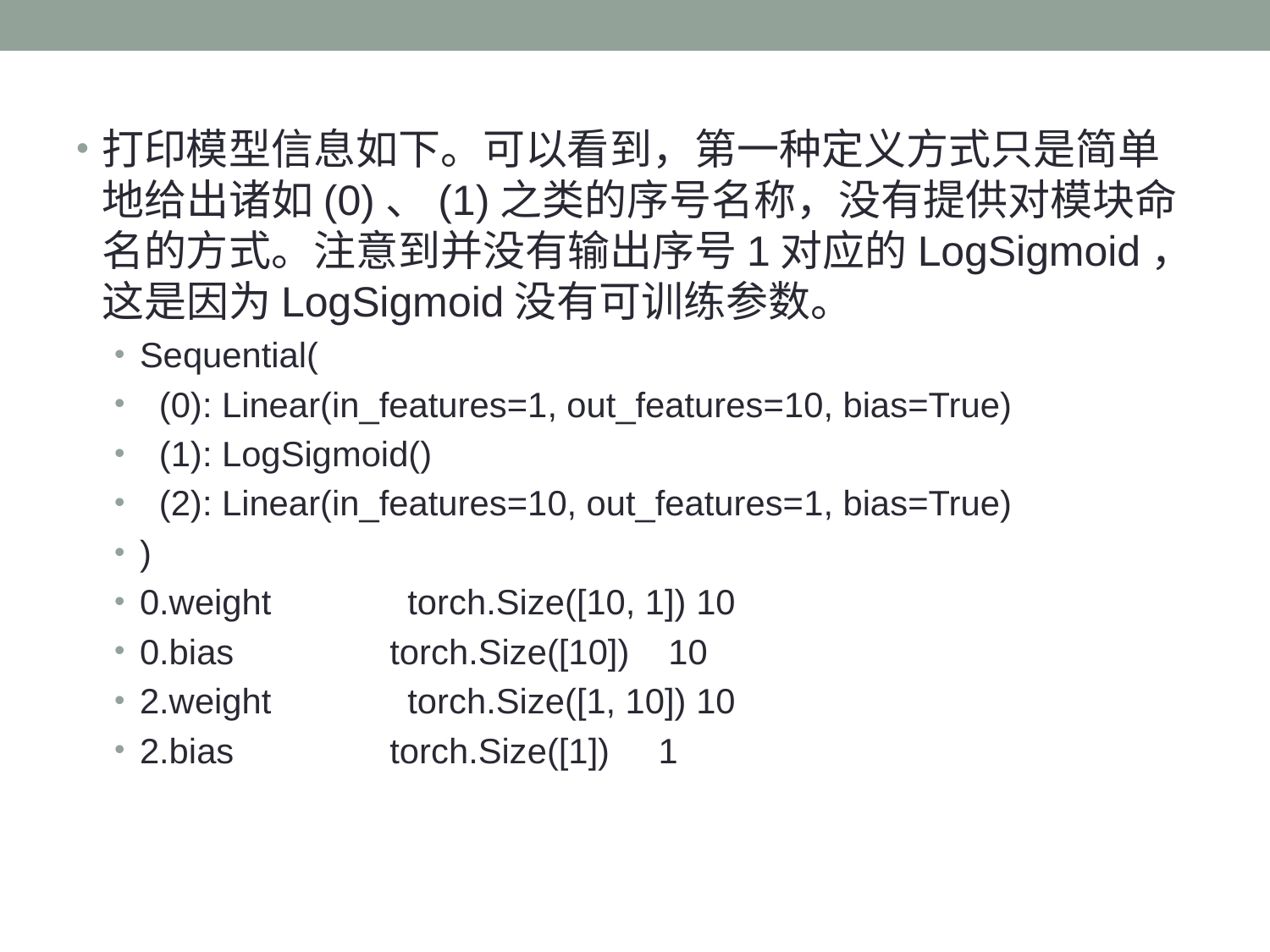

打印模型信息如下。可以看到，第一种定义方式只是简单地给出诸如(0)、(1)之类的序号名称，没有提供对模块命名的方式。注意到并没有输出序号1对应的LogSigmoid，这是因为LogSigmoid没有可训练参数。
Sequential(
  (0): Linear(in_features=1, out_features=10, bias=True)
  (1): LogSigmoid()
  (2): Linear(in_features=10, out_features=1, bias=True)
)
0.weight              torch.Size([10, 1]) 10
0.bias                torch.Size([10])    10
2.weight              torch.Size([1, 10]) 10
2.bias                torch.Size([1])     1